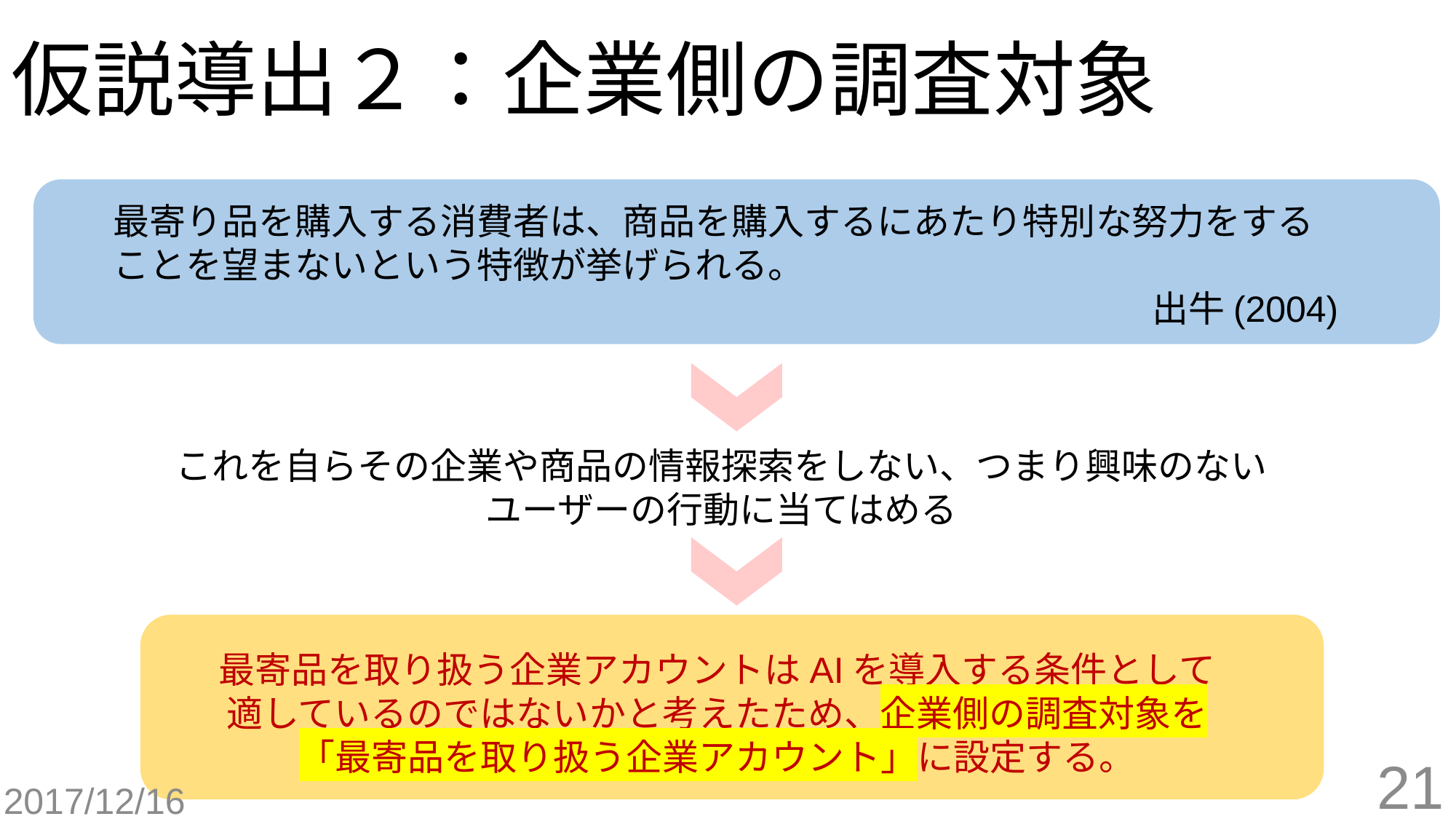

# 仮説導出２：企業側の調査対象

最寄り品を購入する消費者は、商品を購入するにあたり特別な努力をする
ことを望まないという特徴が挙げられる。
　　　出牛(2004)

これを自らその企業や商品の情報探索をしない、つまり興味のない
ユーザーの行動に当てはめる

最寄品を取り扱う企業アカウントはAIを導入する条件として
適しているのではないかと考えたため、企業側の調査対象を
「最寄品を取り扱う企業アカウント」に設定する。
21
2017/12/16